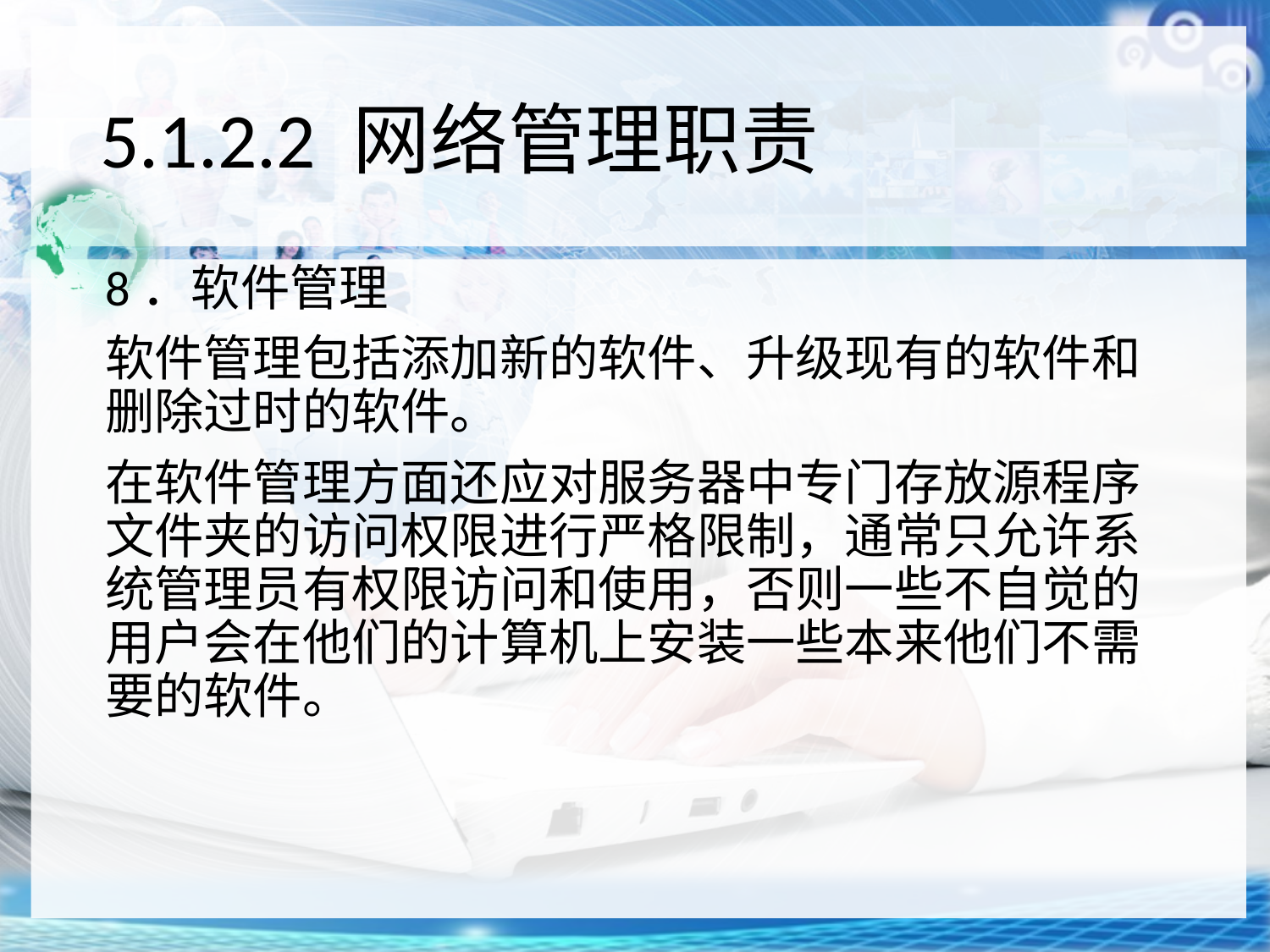

# 5.1.2.2 网络管理职责
8．软件管理
软件管理包括添加新的软件、升级现有的软件和删除过时的软件。
在软件管理方面还应对服务器中专门存放源程序文件夹的访问权限进行严格限制，通常只允许系统管理员有权限访问和使用，否则一些不自觉的用户会在他们的计算机上安装一些本来他们不需要的软件。